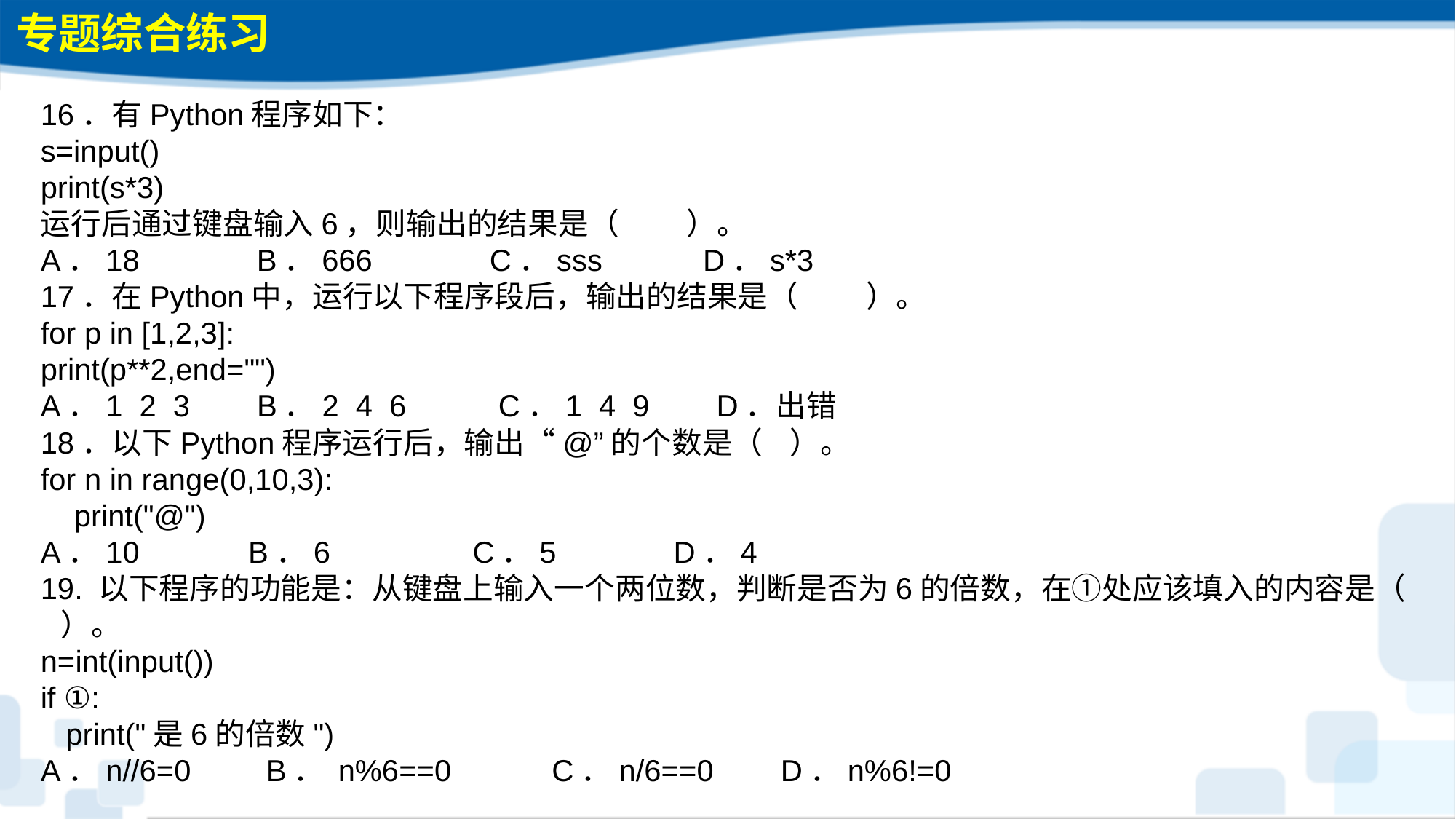

专题综合练习
16．有Python程序如下：s=input()print(s*3)运行后通过键盘输入6，则输出的结果是（　 　）。A．18              B．666              C．sss            D．s*317．在Python中，运行以下程序段后，输出的结果是（　 　）。for p in [1,2,3]:print(p**2,end="")A．1  2  3        B．2  4  6           C．1  4  9        D．出错18．以下Python程序运行后，输出“@”的个数是（    ）。for n in range(0,10,3):    print("@")A．10             B．6                 C．5              D．419. 以下程序的功能是：从键盘上输入一个两位数，判断是否为6的倍数，在①处应该填入的内容是（     ）。n=int(input())if ①:   print("是6的倍数")A．n//6=0         B． n%6==0            C．n/6==0        D．n%6!=0